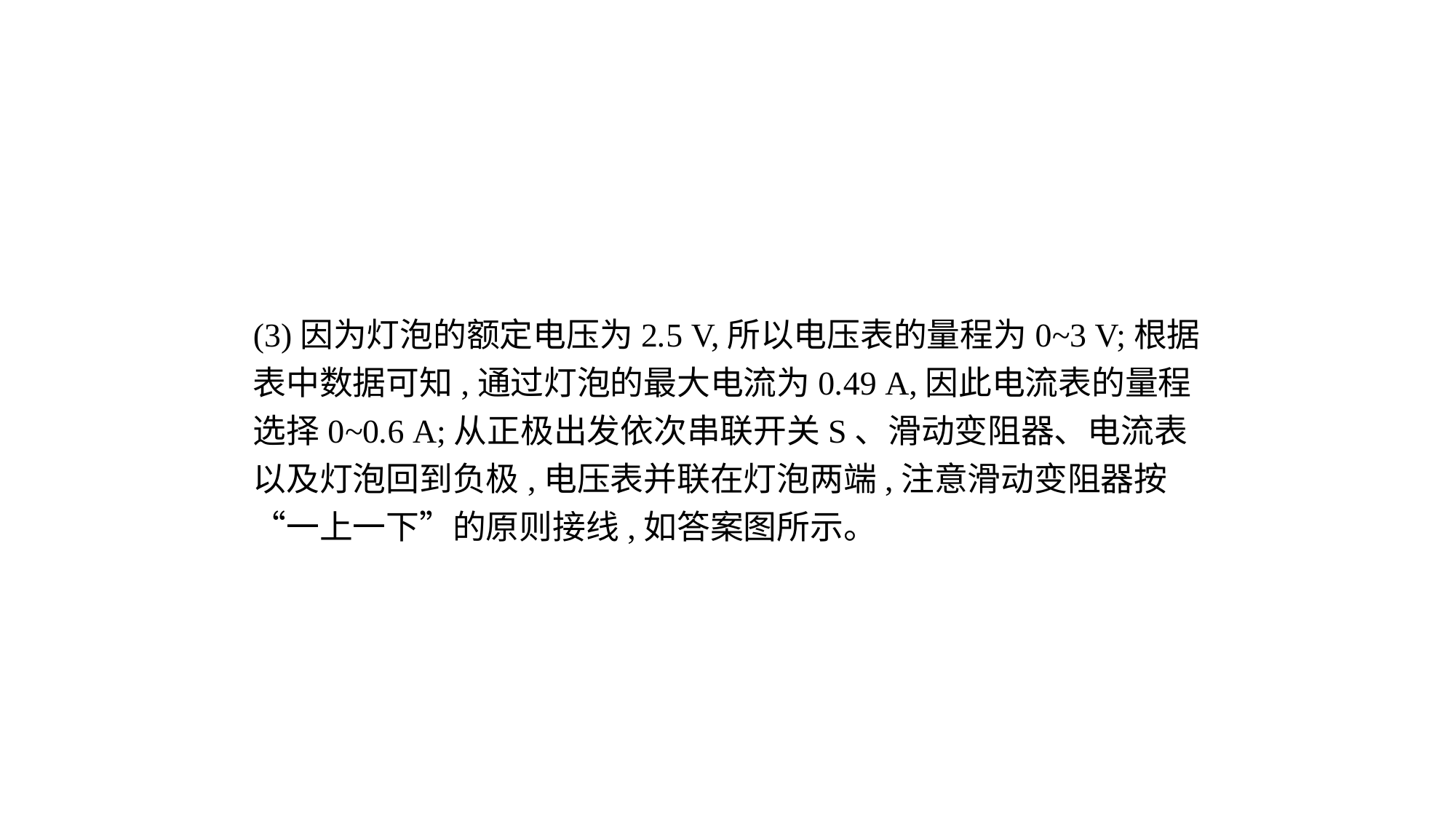

(3)因为灯泡的额定电压为2.5 V,所以电压表的量程为0~3 V;根据表中数据可知,通过灯泡的最大电流为0.49 A,因此电流表的量程选择0~0.6 A;从正极出发依次串联开关S、滑动变阻器、电流表以及灯泡回到负极,电压表并联在灯泡两端,注意滑动变阻器按“一上一下”的原则接线,如答案图所示。